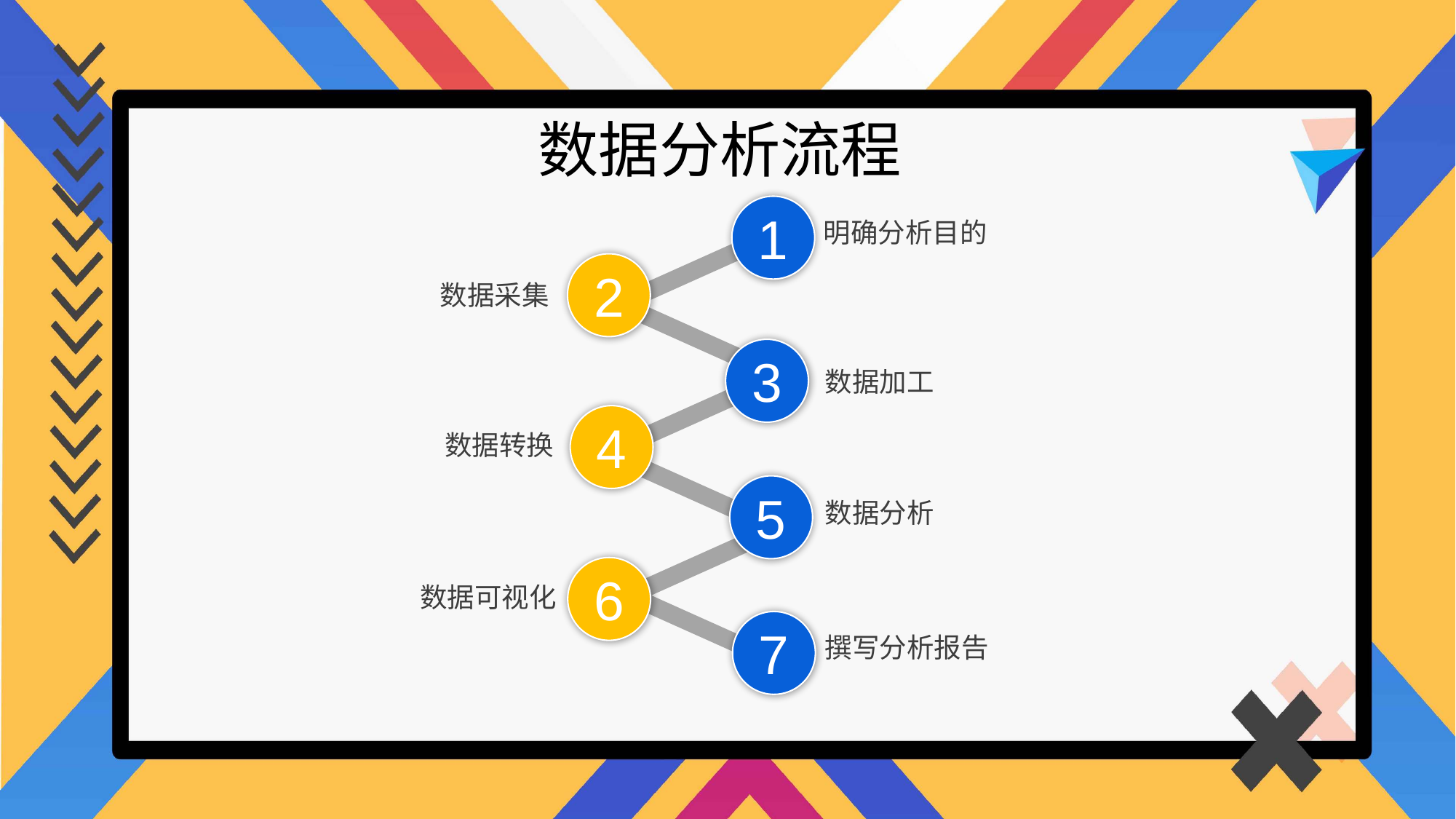

数据分析流程
1
明确分析目的
2

数据采集

3
数据加工
4

数据转换
5

数据分析
6

数据可视化
7

撰写分析报告